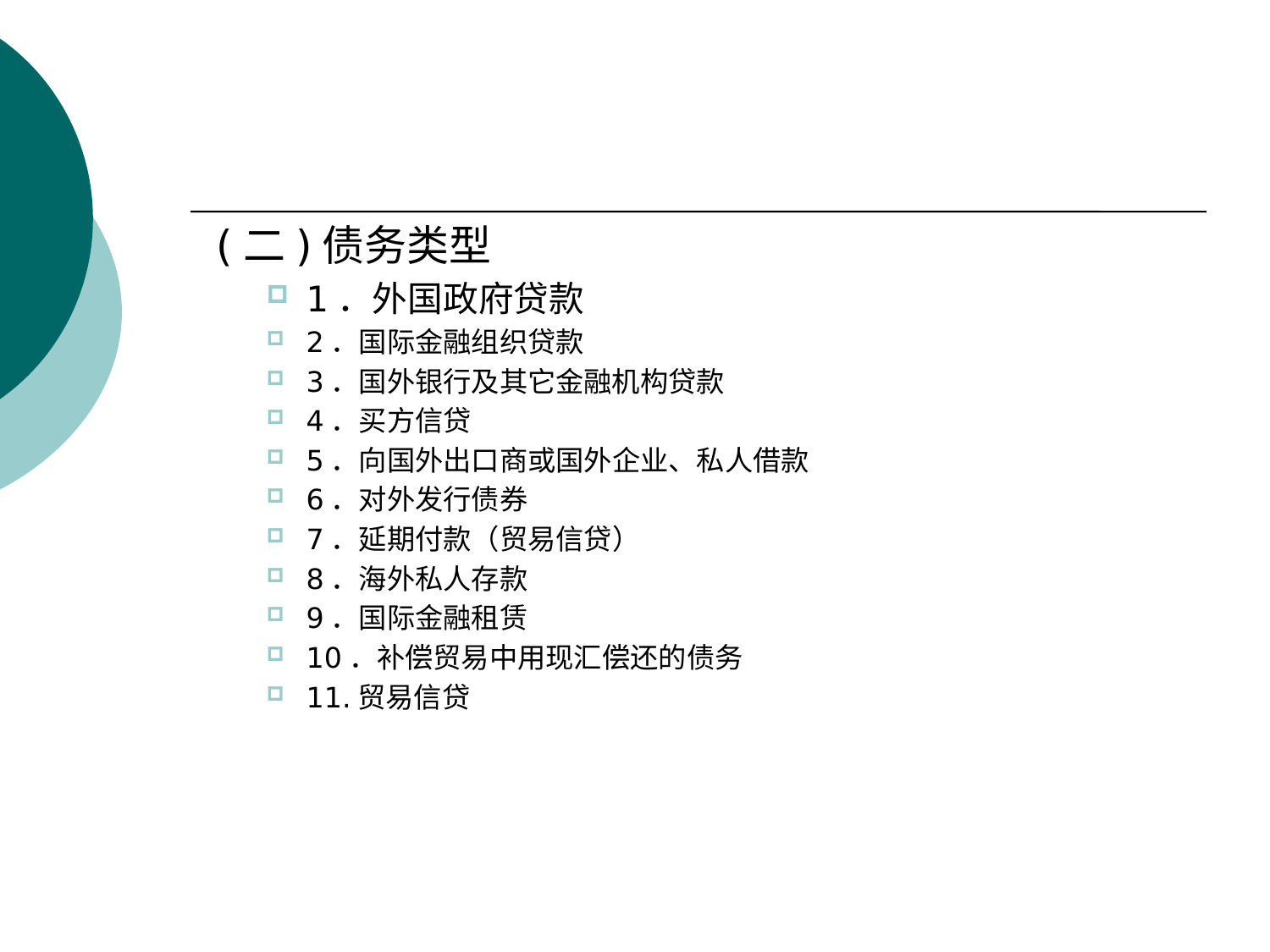

#
 (二)债务类型
1．外国政府贷款
2．国际金融组织贷款
3．国外银行及其它金融机构贷款
4．买方信贷
5．向国外出口商或国外企业、私人借款
6．对外发行债券
7．延期付款（贸易信贷）
8．海外私人存款
9．国际金融租赁
10．补偿贸易中用现汇偿还的债务
11.贸易信贷